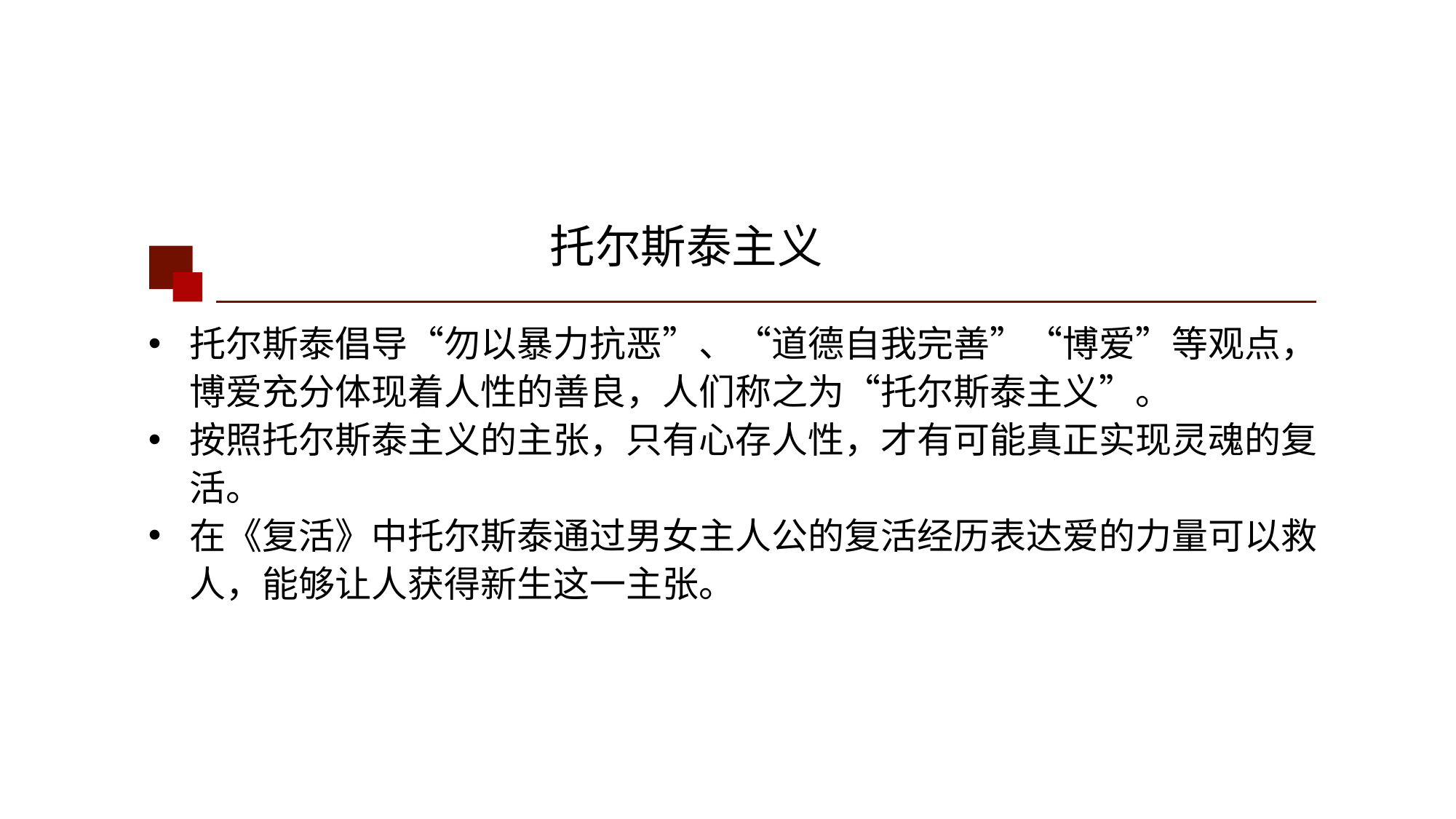

托尔斯泰主义

托尔斯泰倡导“勿以暴力抗恶”、“道德自我完善”“博爱”等观点，博爱充分体现着人性的善良，人们称之为“托尔斯泰主义”。
按照托尔斯泰主义的主张，只有心存人性，才有可能真正实现灵魂的复活。
在《复活》中托尔斯泰通过男女主人公的复活经历表达爱的力量可以救人，能够让人获得新生这一主张。